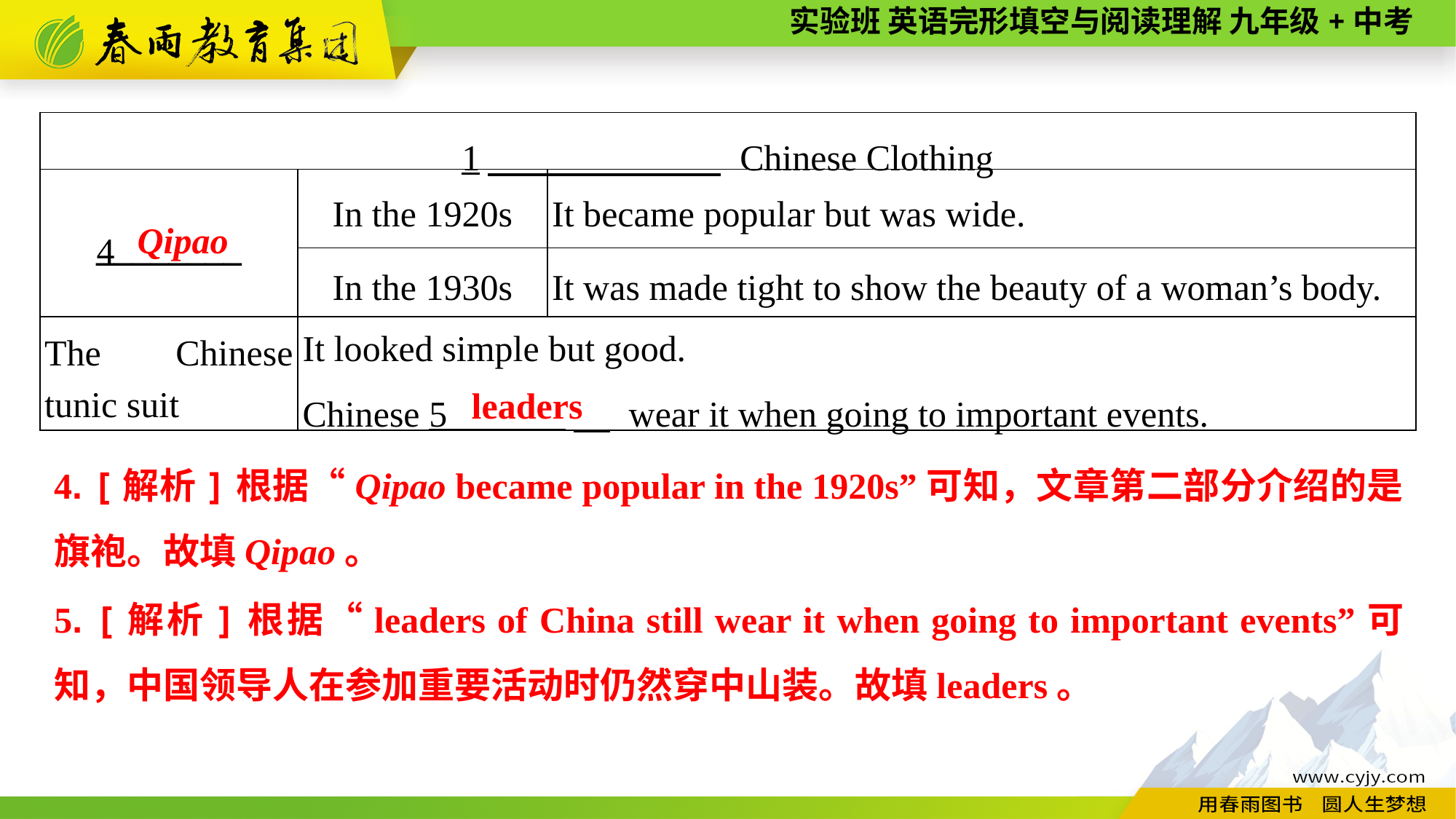

| 1　 Chinese Clothing |  |  |
| --- | --- | --- |
| \_\_\_\_\_\_\_\_ | In the 1920s | It became popular but was wide. |
|  | In the 1930s | It was made tight to show the beauty of a woman’s body. |
| The Chinese tunic suit | It looked simple but good. Chinese 5 　 wear it when going to important events. |  |
Qipao
4
leaders
4. [解析]根据“Qipao became popular in the 1920s”可知，文章第二部分介绍的是旗袍。故填Qipao。
5. [解析]根据“leaders of China still wear it when going to important events”可知，中国领导人在参加重要活动时仍然穿中山装。故填leaders。